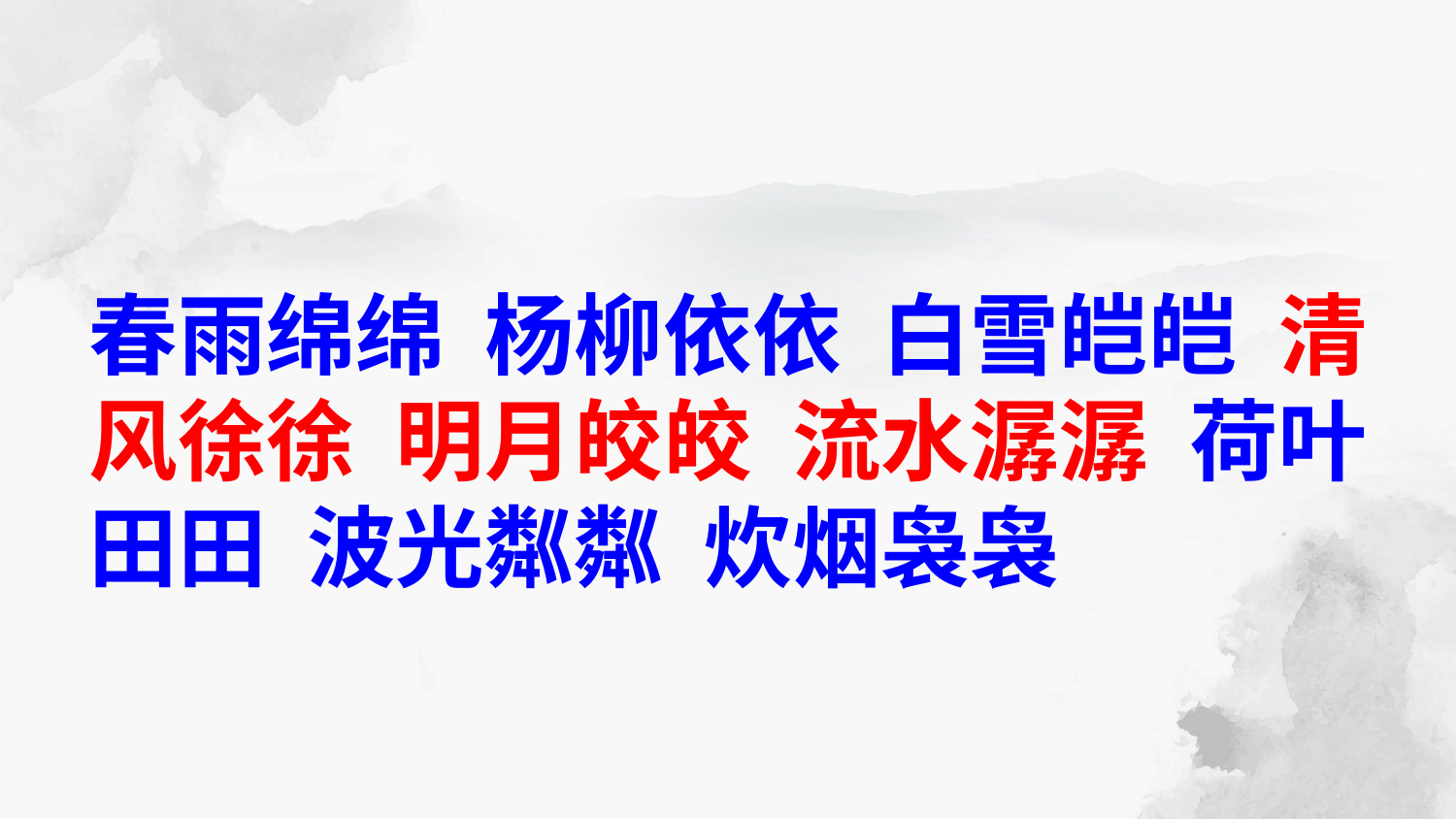

春雨绵绵  杨柳依依  白雪皑皑  清风徐徐  明月皎皎  流水潺潺  荷叶田田  波光粼粼  炊烟袅袅